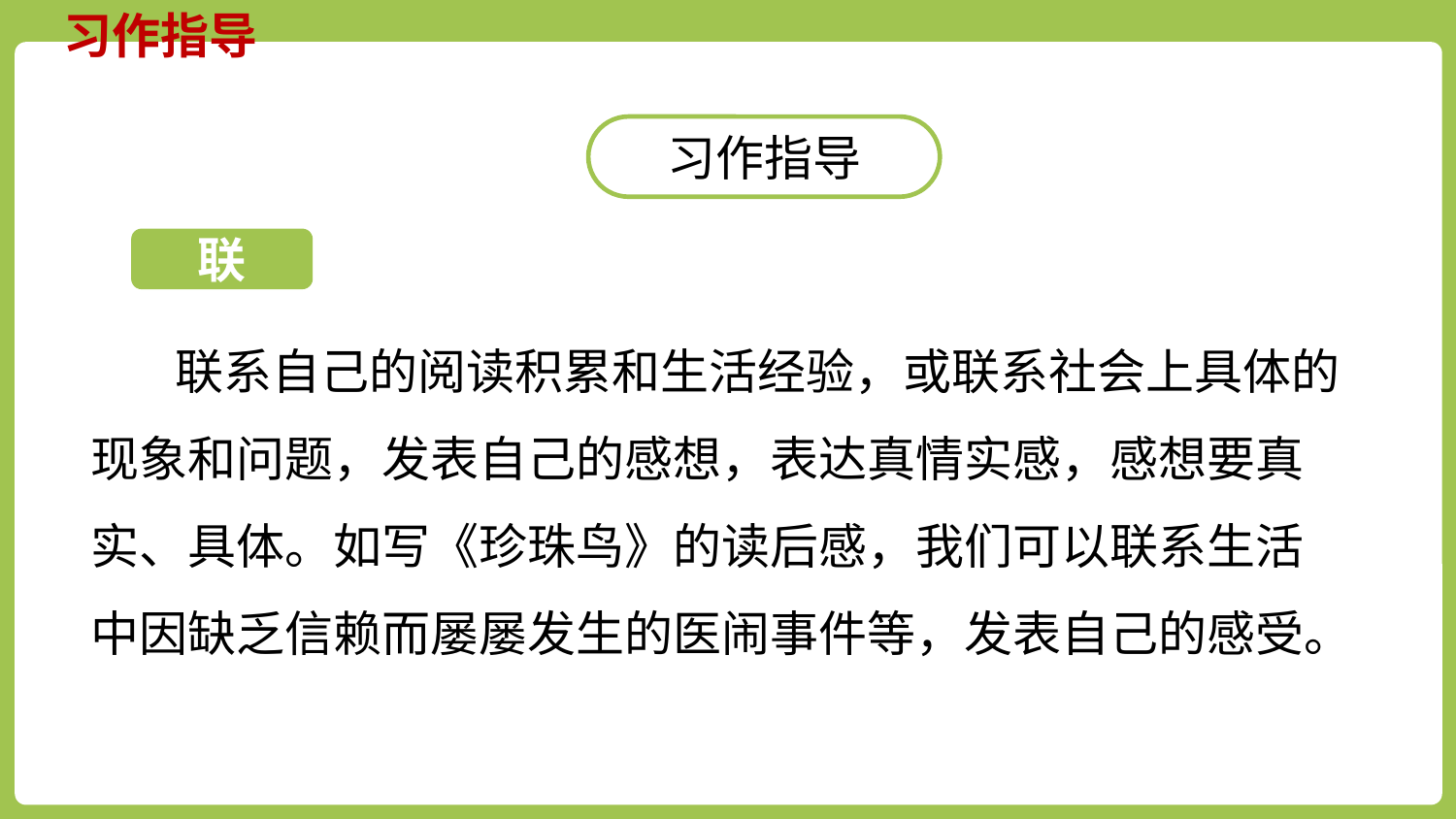

习作指导
习作指导
联
联系自己的阅读积累和生活经验，或联系社会上具体的现象和问题，发表自己的感想，表达真情实感，感想要真实、具体。如写《珍珠鸟》的读后感，我们可以联系生活中因缺乏信赖而屡屡发生的医闹事件等，发表自己的感受。